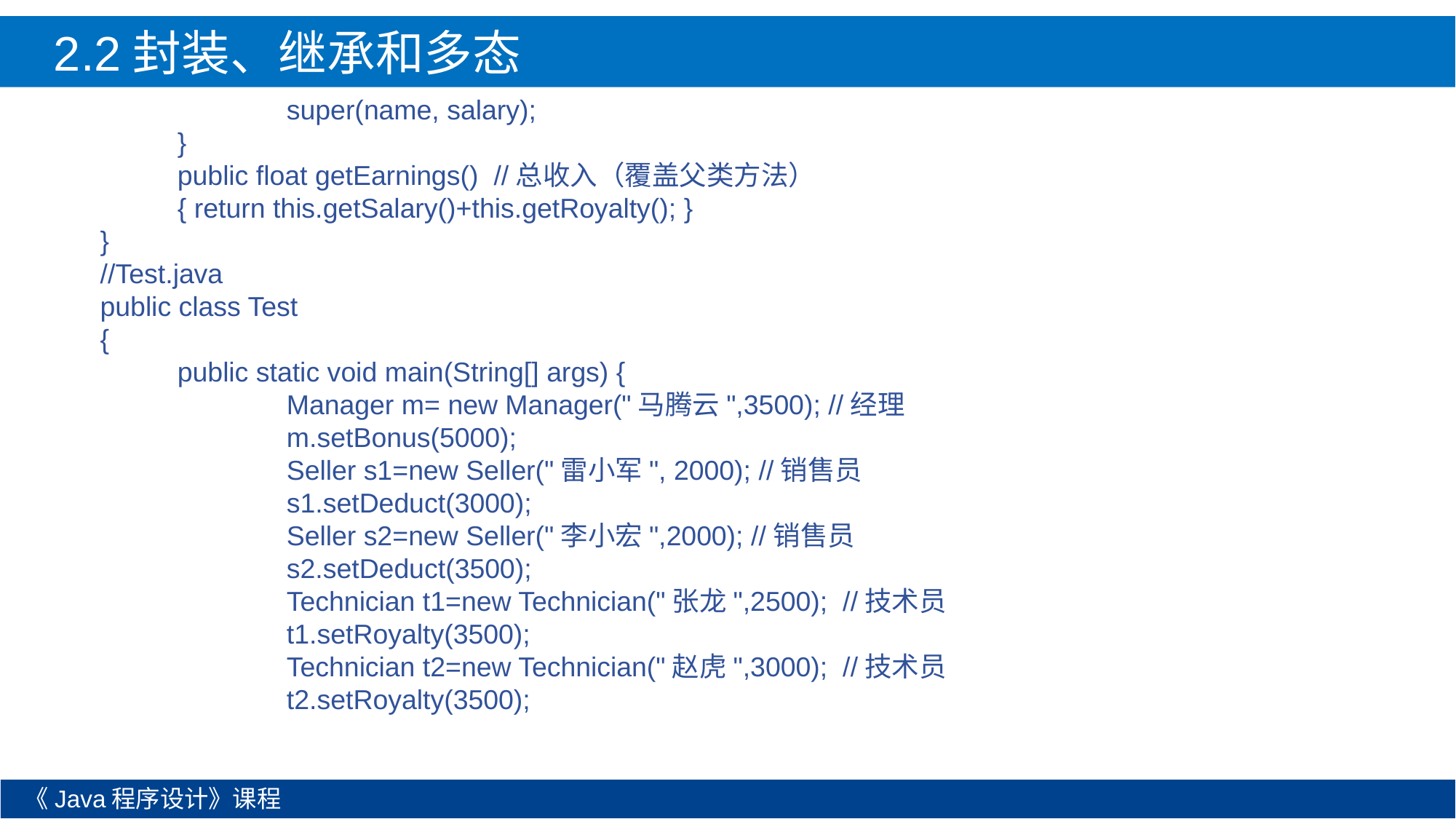

2.2封装、继承和多态
		super(name, salary);
	}
	public float getEarnings()  //总收入（覆盖父类方法）
	{ return this.getSalary()+this.getRoyalty(); }
}
//Test.java
public class Test
{
	public static void main(String[] args) {
		Manager m= new Manager("马腾云",3500); //经理
		m.setBonus(5000);
		Seller s1=new Seller("雷小军", 2000); //销售员
		s1.setDeduct(3000);
		Seller s2=new Seller("李小宏",2000); //销售员
		s2.setDeduct(3500);
		Technician t1=new Technician("张龙",2500);  //技术员
		t1.setRoyalty(3500);
		Technician t2=new Technician("赵虎",3000);  //技术员
		t2.setRoyalty(3500);

《Java程序设计》课程